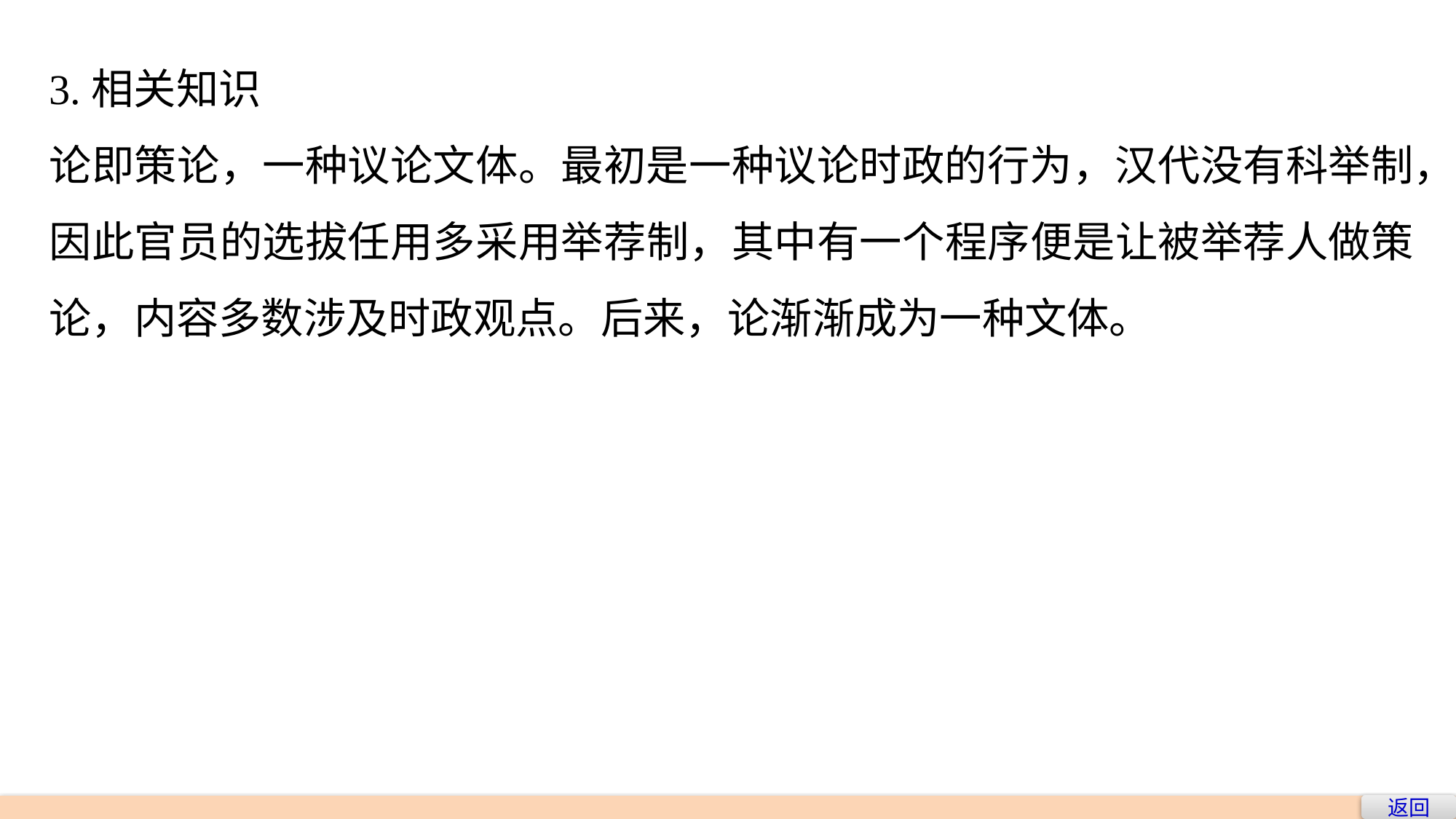

3.相关知识
论即策论，一种议论文体。最初是一种议论时政的行为，汉代没有科举制，因此官员的选拔任用多采用举荐制，其中有一个程序便是让被举荐人做策论，内容多数涉及时政观点。后来，论渐渐成为一种文体。
返回